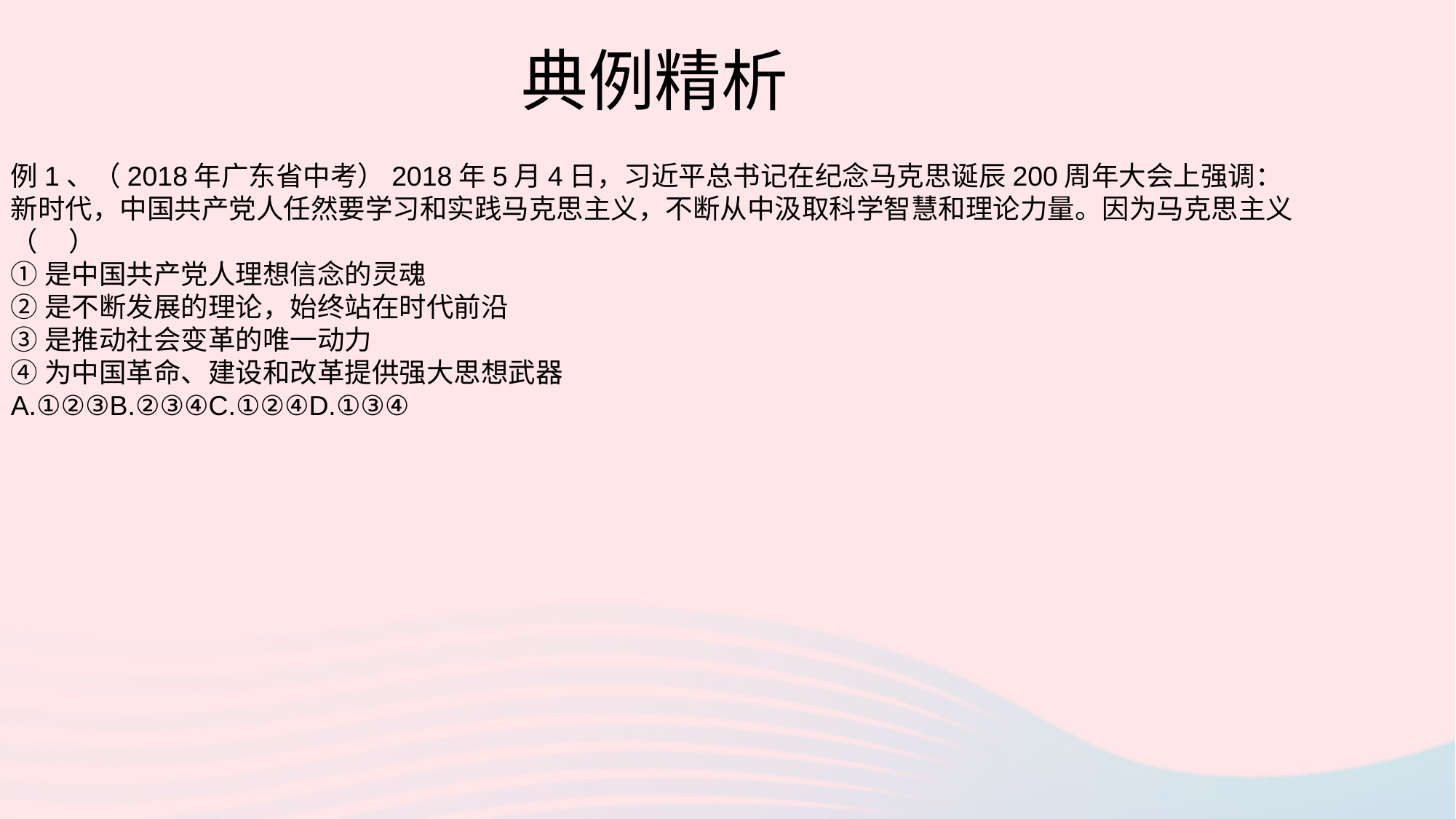

典例精析
例1、（2018年广东省中考）2018年5月4日，习近平总书记在纪念马克思诞辰200周年大会上强调：新时代，中国共产党人任然要学习和实践马克思主义，不断从中汲取科学智慧和理论力量。因为马克思主义（     ）
①是中国共产党人理想信念的灵魂
②是不断发展的理论，始终站在时代前沿
③是推动社会变革的唯一动力
④为中国革命、建设和改革提供强大思想武器
A.①②③B.②③④C.①②④D.①③④